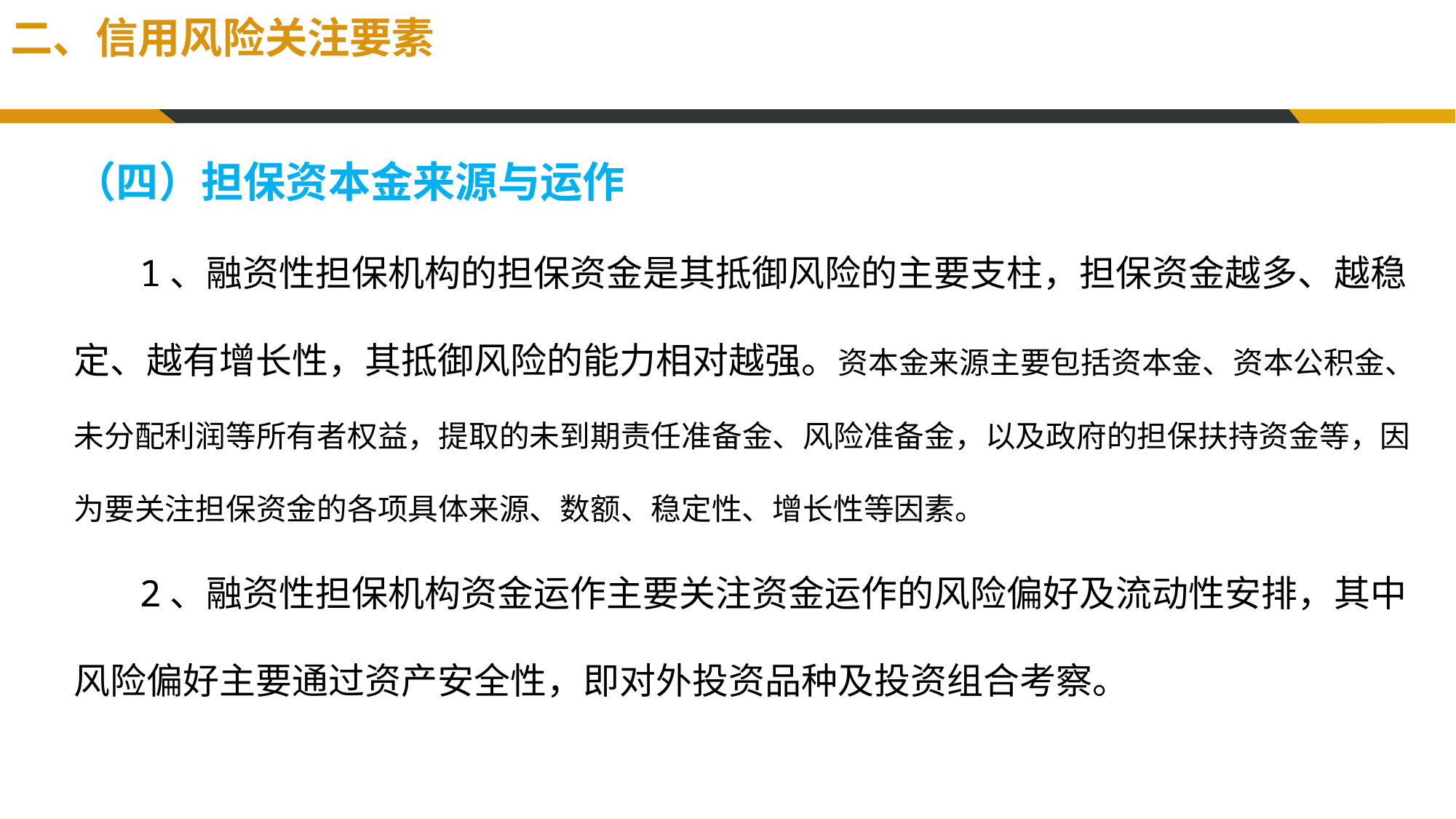

二、信用风险关注要素
（四）担保资本金来源与运作
   1、融资性担保机构的担保资金是其抵御风险的主要支柱，担保资金越多、越稳定、越有增长性，其抵御风险的能力相对越强。资本金来源主要包括资本金、资本公积金、未分配利润等所有者权益，提取的未到期责任准备金、风险准备金，以及政府的担保扶持资金等，因为要关注担保资金的各项具体来源、数额、稳定性、增长性等因素。
   2、融资性担保机构资金运作主要关注资金运作的风险偏好及流动性安排，其中风险偏好主要通过资产安全性，即对外投资品种及投资组合考察。